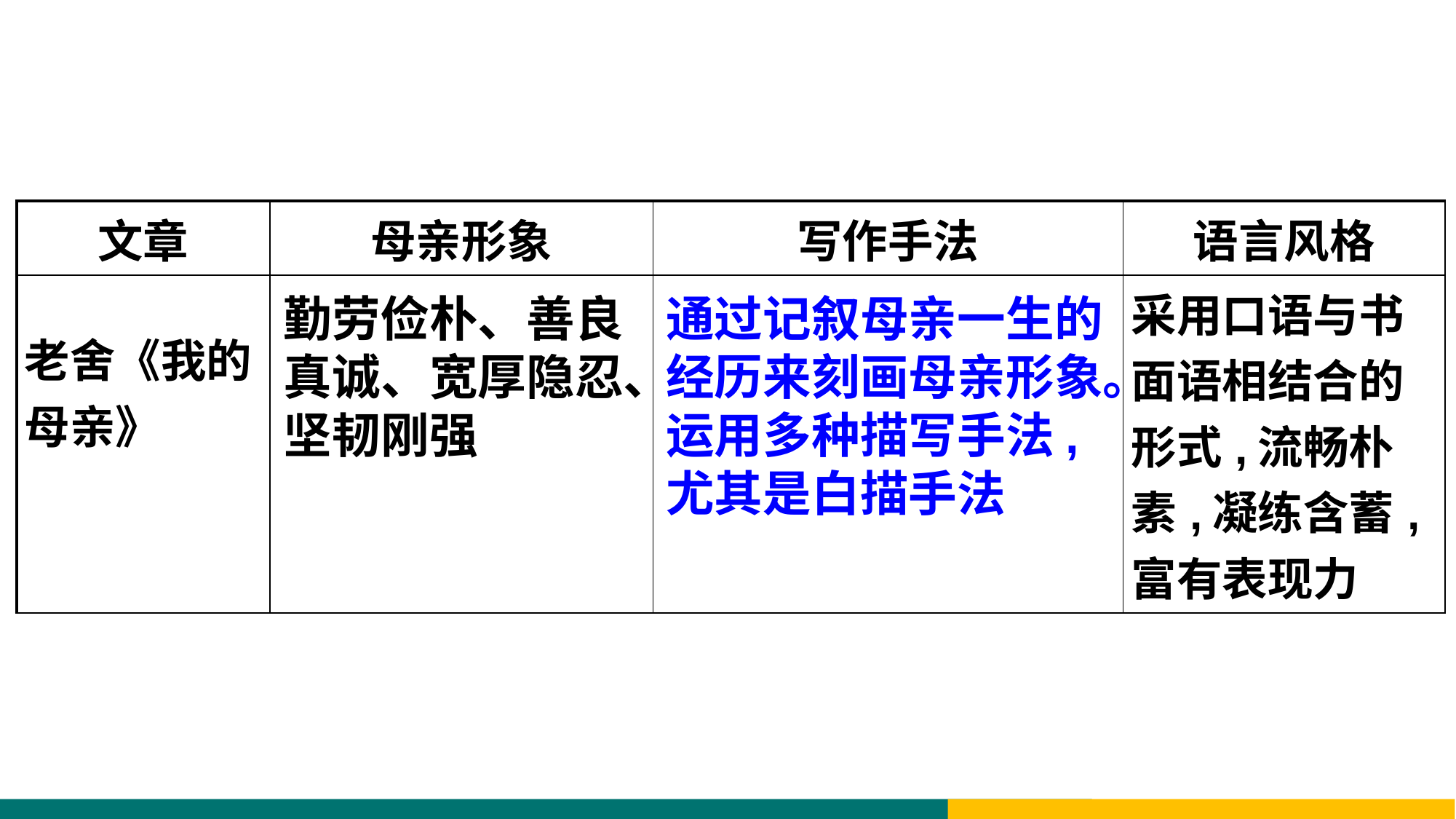

| 文章 | 母亲形象 | 写作手法 | 语言风格 |
| --- | --- | --- | --- |
| 老舍《我的母亲》 |  |  | 采用口语与书面语相结合的形式,流畅朴素,凝练含蓄,富有表现力 |
勤劳俭朴、善良真诚、宽厚隐忍、坚韧刚强
通过记叙母亲一生的经历来刻画母亲形象。运用多种描写手法,尤其是白描手法